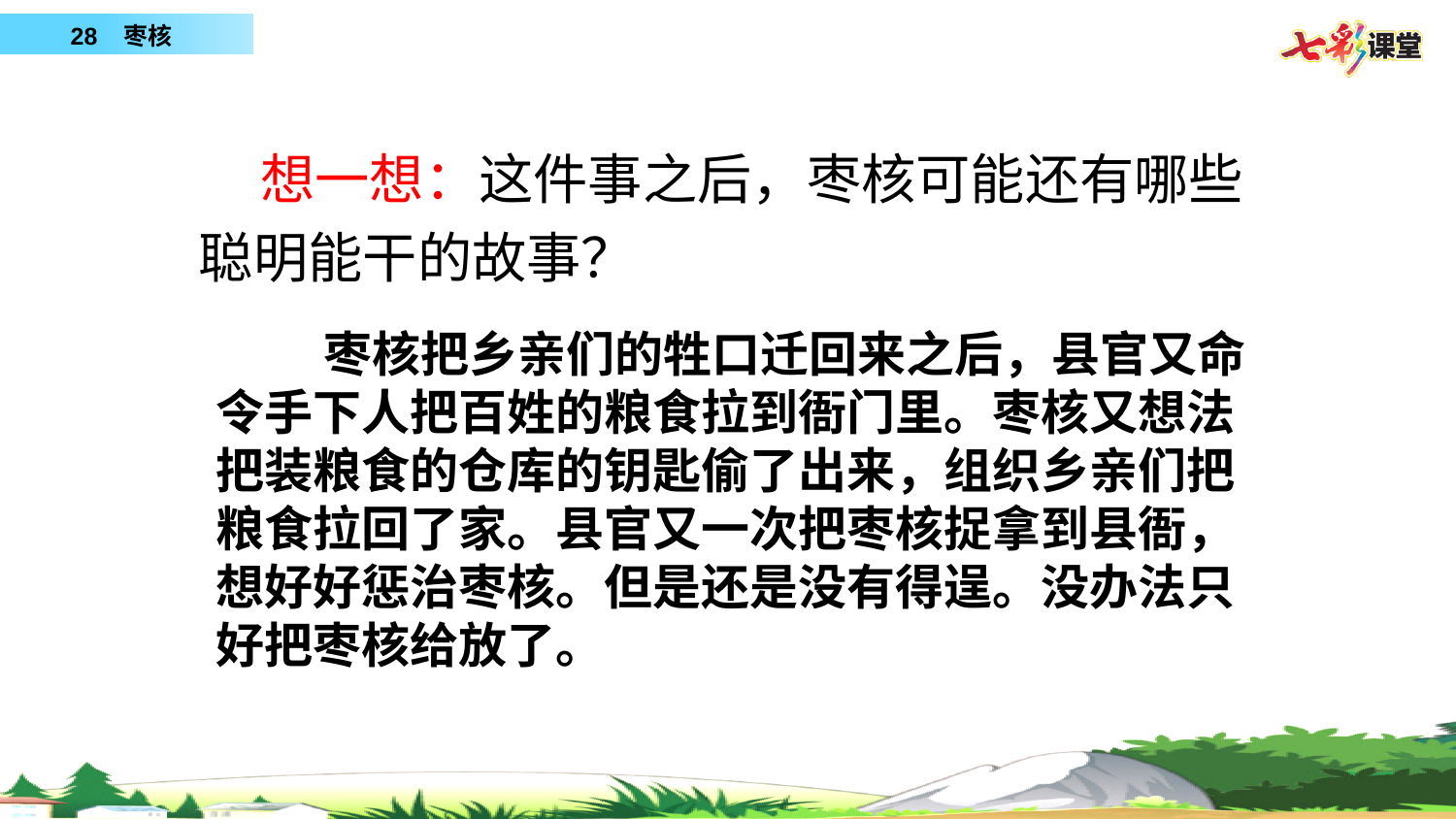

想一想：这件事之后，枣核可能还有哪些聪明能干的故事？
     枣核把乡亲们的牲口迁回来之后，县官又命令手下人把百姓的粮食拉到衙门里。枣核又想法把装粮食的仓库的钥匙偷了出来，组织乡亲们把粮食拉回了家。县官又一次把枣核捉拿到县衙，想好好惩治枣核。但是还是没有得逞。没办法只好把枣核给放了。